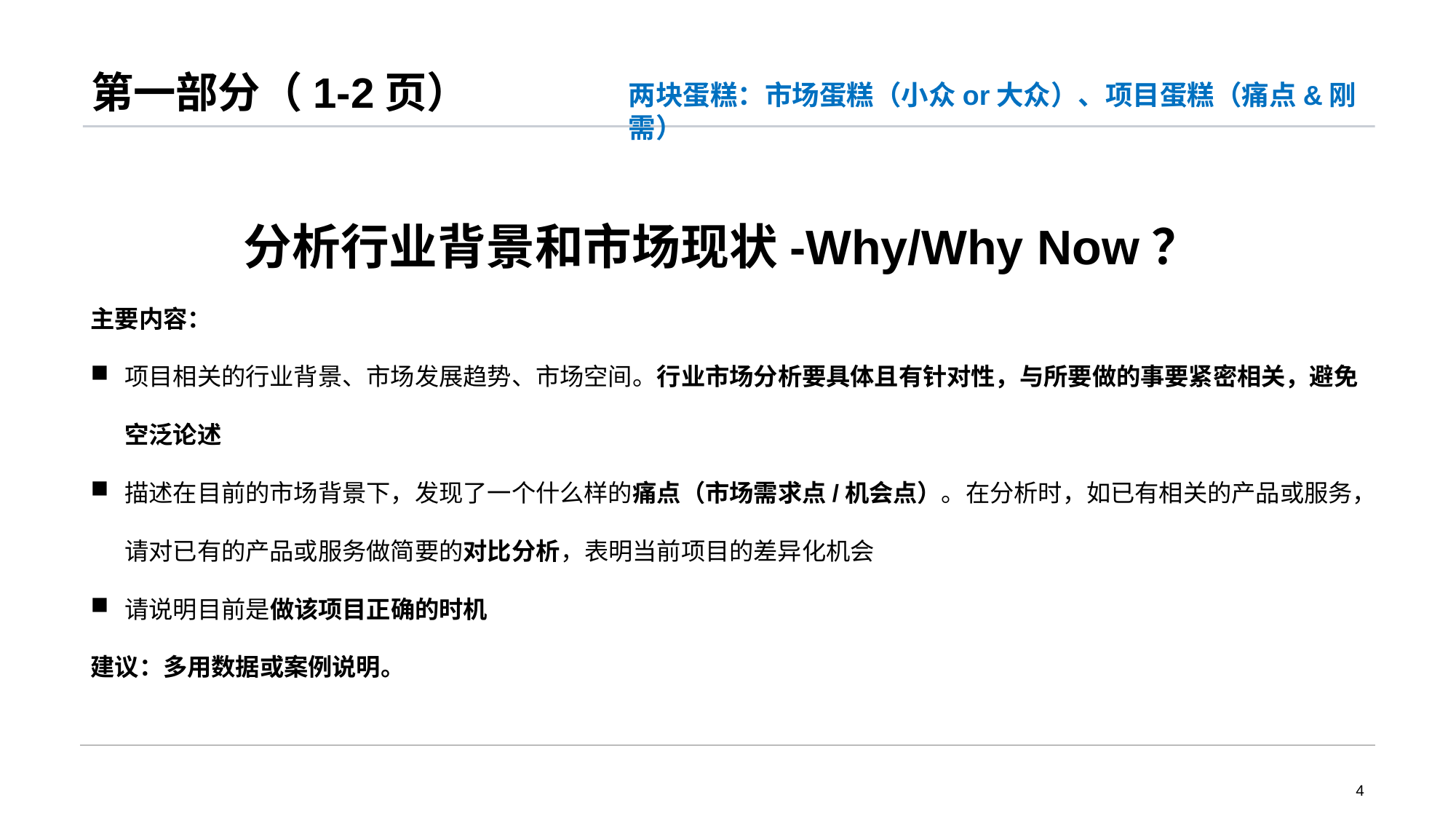

# 第一部分（1-2页）
两块蛋糕：市场蛋糕（小众or大众）、项目蛋糕（痛点&刚需）

分析行业背景和市场现状-Why/Why Now？
主要内容：
项目相关的行业背景、市场发展趋势、市场空间。行业市场分析要具体且有针对性，与所要做的事要紧密相关，避免空泛论述
描述在目前的市场背景下，发现了一个什么样的痛点（市场需求点/机会点）。在分析时，如已有相关的产品或服务，请对已有的产品或服务做简要的对比分析，表明当前项目的差异化机会
请说明目前是做该项目正确的时机
建议：多用数据或案例说明。
4